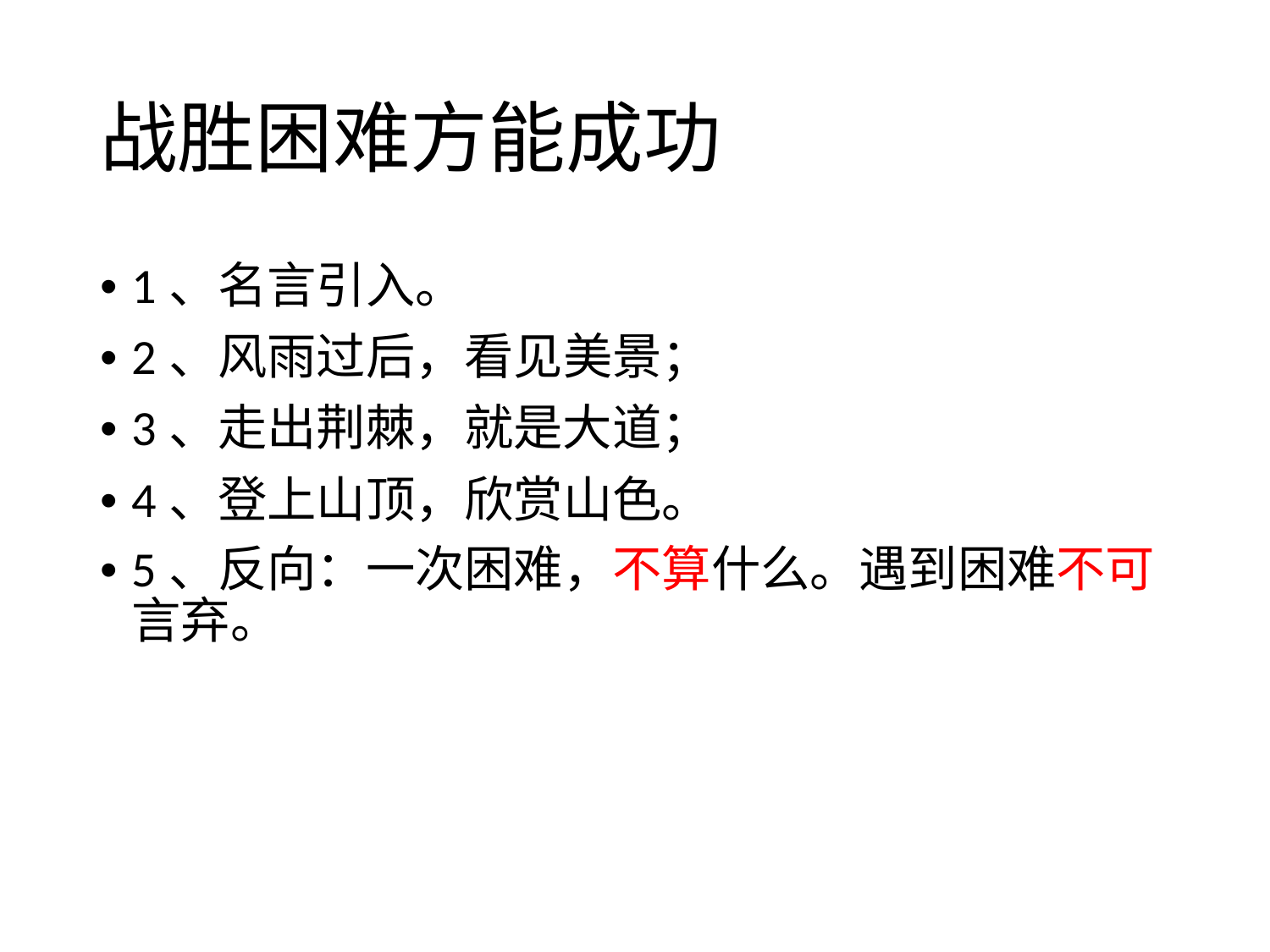

战胜困难方能成功
• 1、名言引入。
• 2、风雨过后，看见美景；
• 3、走出荆棘，就是大道；
• 4、登上山顶，欣赏山色。
• 5、反向：一次困难，不算什么。遇到困难不可
言弃。